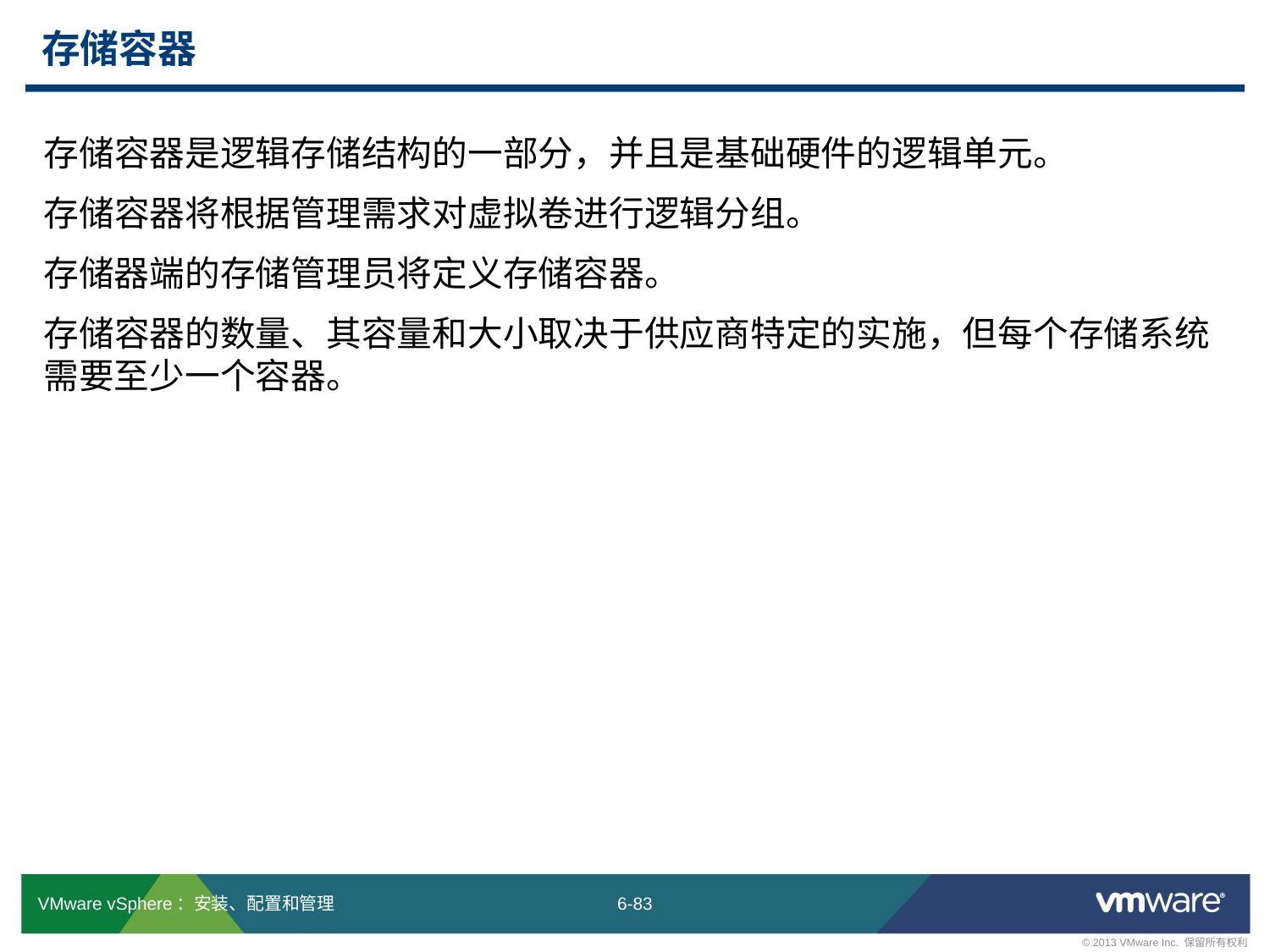

# 存储容器
存储容器是逻辑存储结构的一部分，并且是基础硬件的逻辑单元。
存储容器将根据管理需求对虚拟卷进行逻辑分组。
存储器端的存储管理员将定义存储容器。
存储容器的数量、其容量和大小取决于供应商特定的实施，但每个存储系统需要至少一个容器。